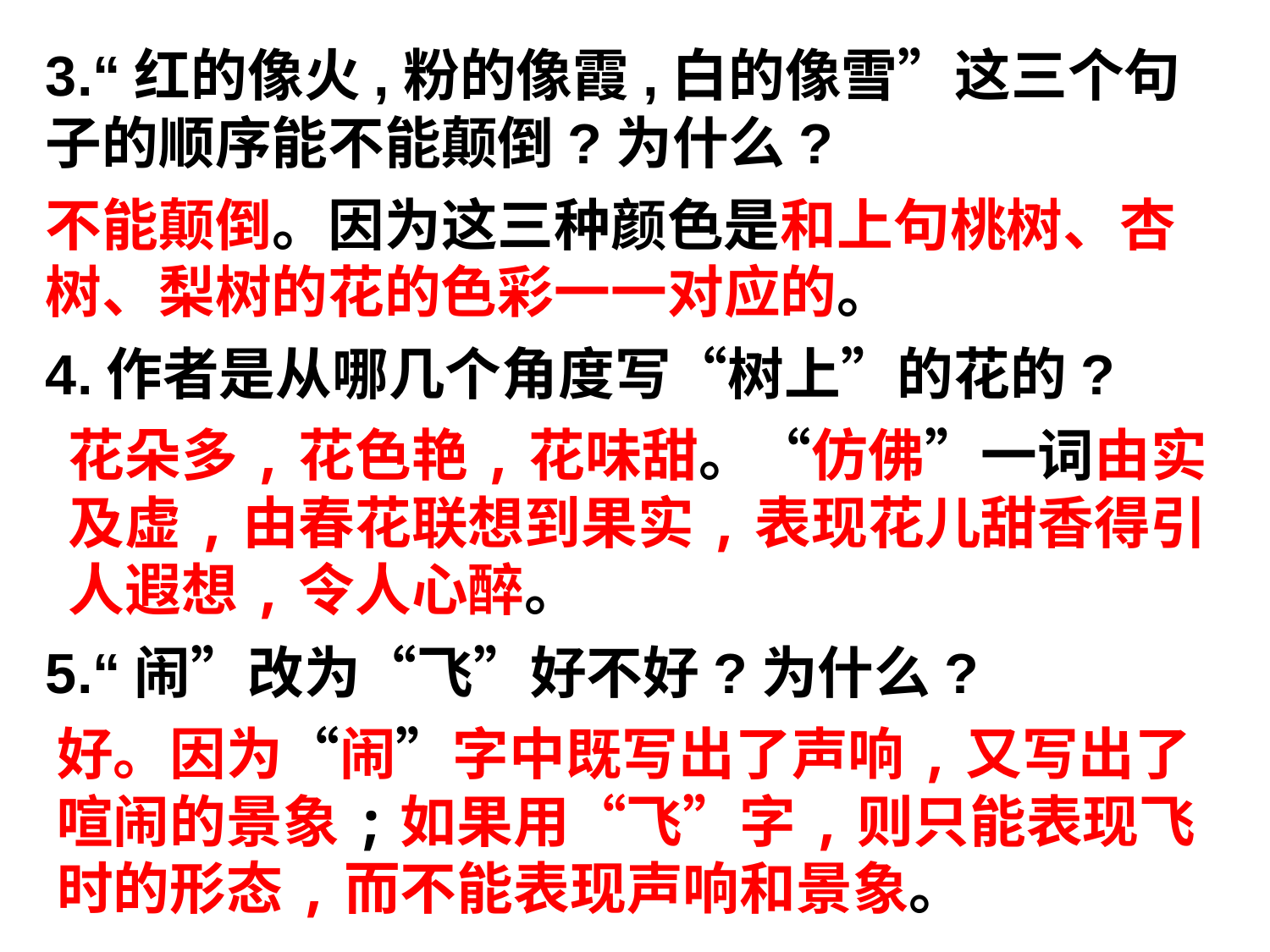

3.“红的像火,粉的像霞,白的像雪”这三个句子的顺序能不能颠倒?为什么?
不能颠倒。因为这三种颜色是和上句桃树、杏树、梨树的花的色彩一一对应的。
4.作者是从哪几个角度写“树上”的花的?
花朵多,花色艳,花味甜。“仿佛”一词由实及虚,由春花联想到果实,表现花儿甜香得引人遐想,令人心醉。
5.“闹”改为“飞”好不好?为什么?
好。因为“闹”字中既写出了声响,又写出了喧闹的景象;如果用“飞”字,则只能表现飞时的形态,而不能表现声响和景象。